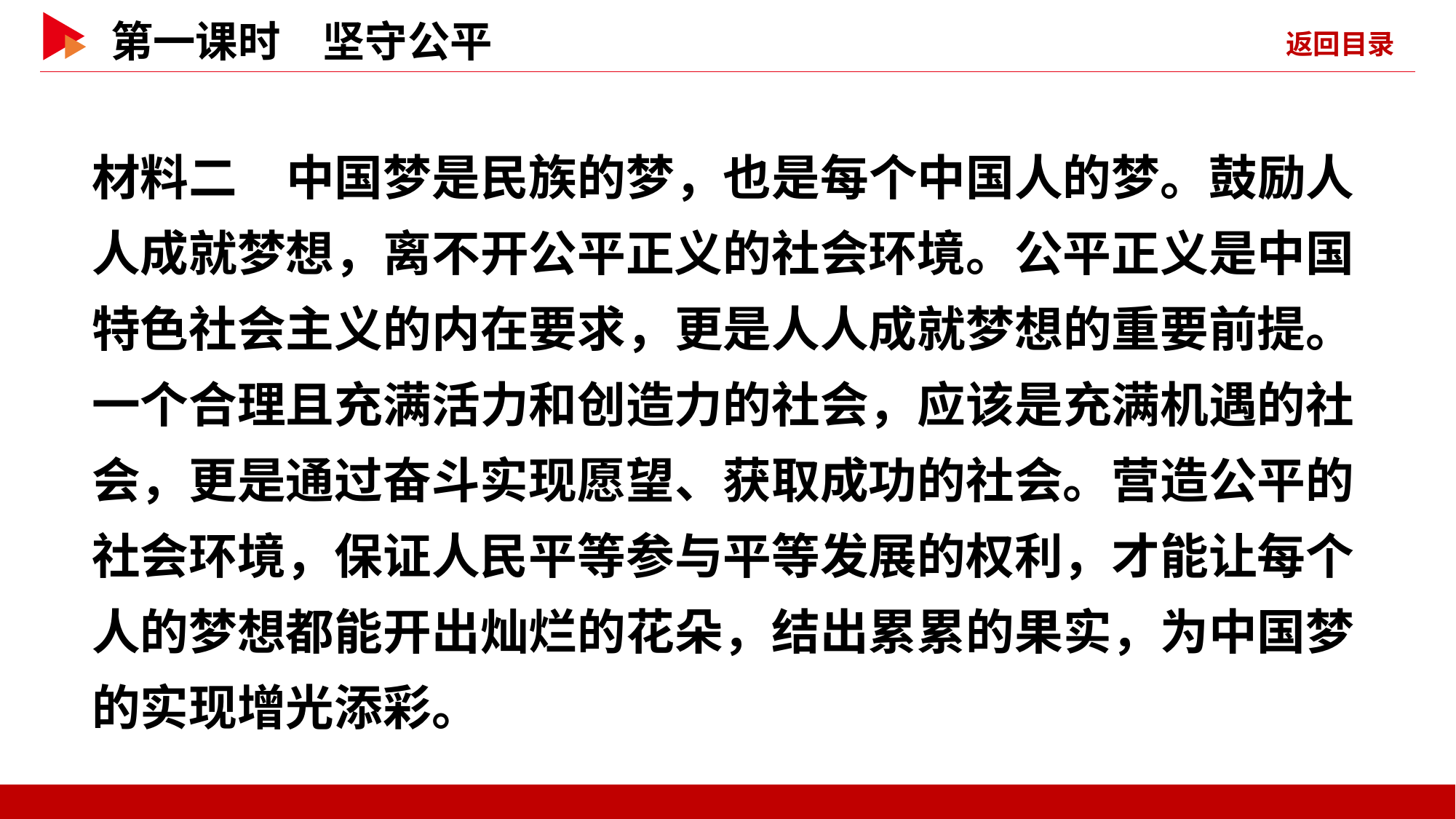

材料二　中国梦是民族的梦，也是每个中国人的梦。鼓励人人成就梦想，离不开公平正义的社会环境。公平正义是中国特色社会主义的内在要求，更是人人成就梦想的重要前提。一个合理且充满活力和创造力的社会，应该是充满机遇的社会，更是通过奋斗实现愿望、获取成功的社会。营造公平的社会环境，保证人民平等参与平等发展的权利，才能让每个人的梦想都能开出灿烂的花朵，结出累累的果实，为中国梦的实现增光添彩。